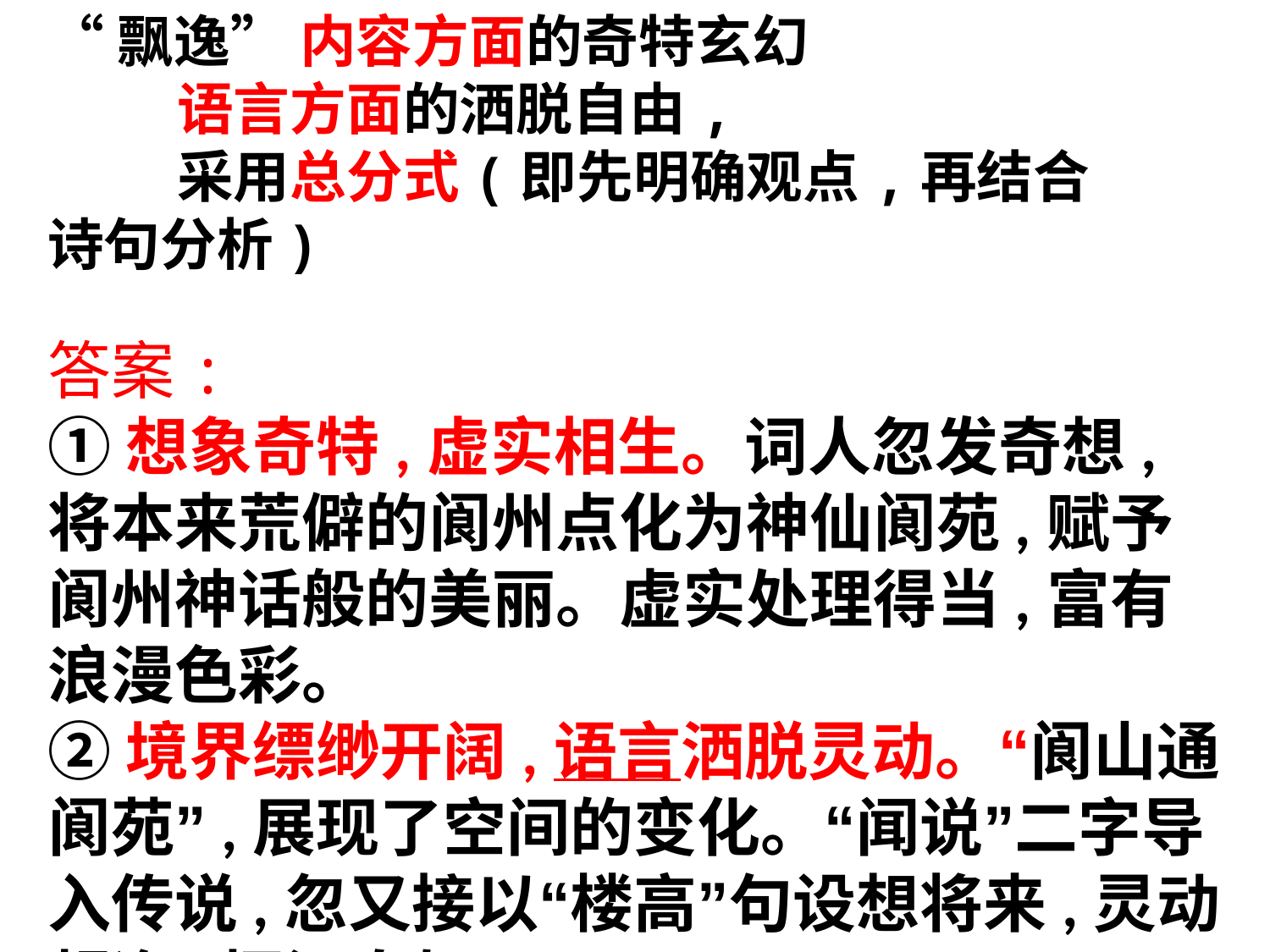

“飘逸” 内容方面的奇特玄幻
         语言方面的洒脱自由,
         采用总分式(即先明确观点,再结合诗句分析)
答案:
①想象奇特,虚实相生。词人忽发奇想,将本来荒僻的阆州点化为神仙阆苑,赋予阆州神话般的美丽。虚实处理得当,富有浪漫色彩。
②境界缥缈开阔,语言洒脱灵动。“阆山通阆苑”,展现了空间的变化。“闻说”二字导入传说,忽又接以“楼高”句设想将来,灵动超逸,挥洒自如。